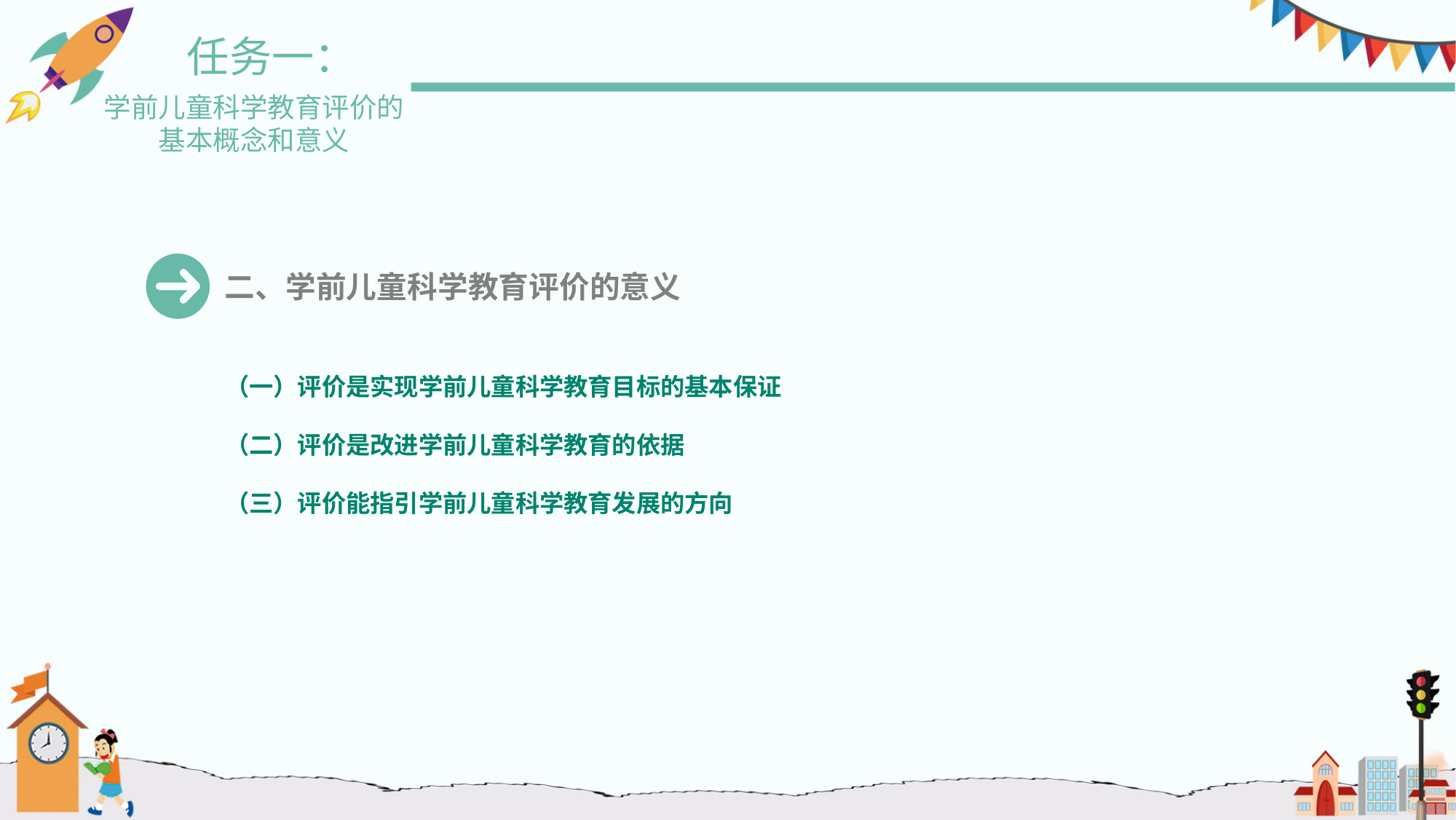

任务一：

学前儿童科学教育评价的
基本概念和意义

二、学前儿童科学教育评价的意义
（一）评价是实现学前儿童科学教育目标的基本保证
（二）评价是改进学前儿童科学教育的依据
（三）评价能指引学前儿童科学教育发展的方向